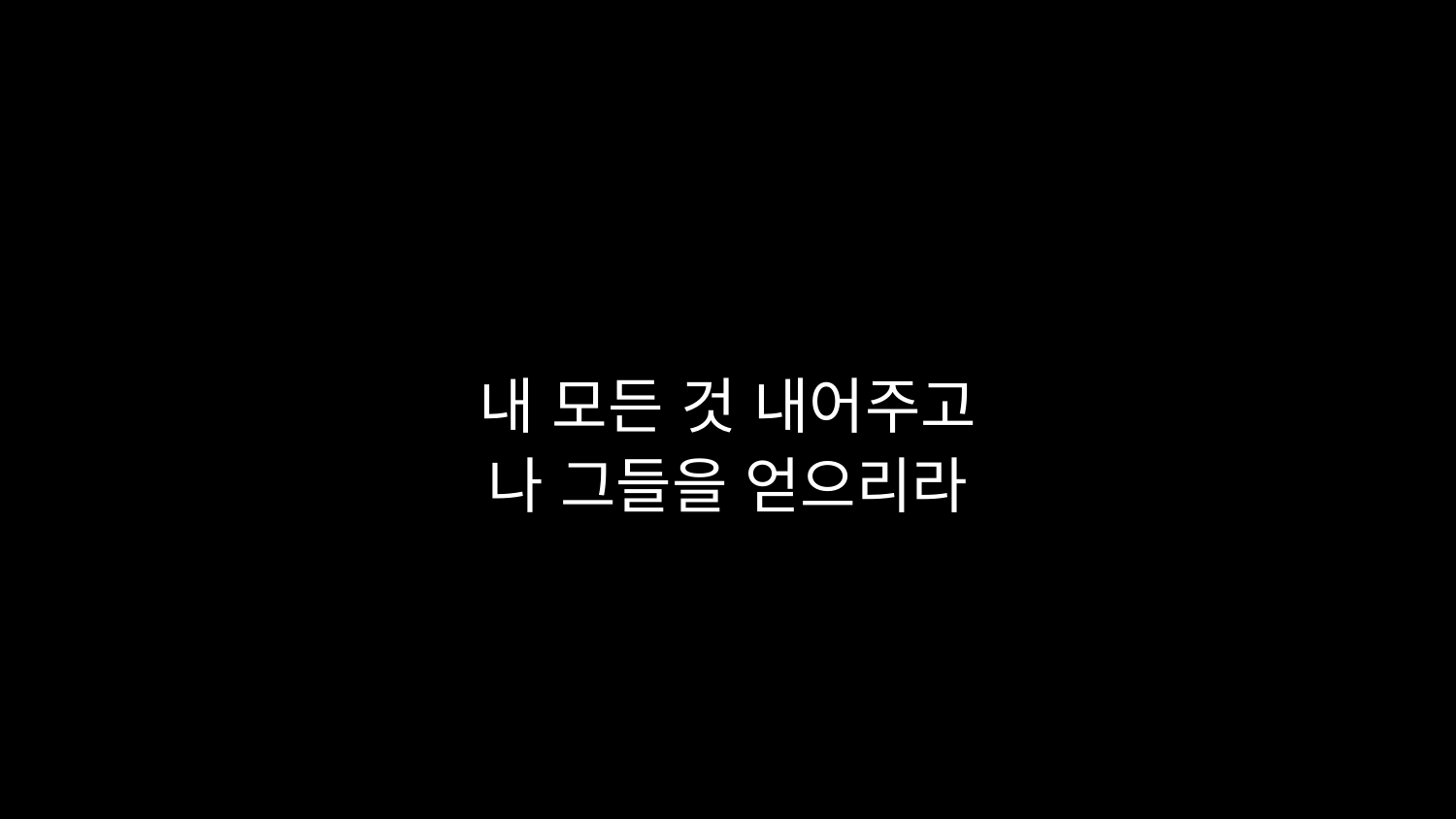

# 내 모든 것 내어주고 나 그들을 얻으리라